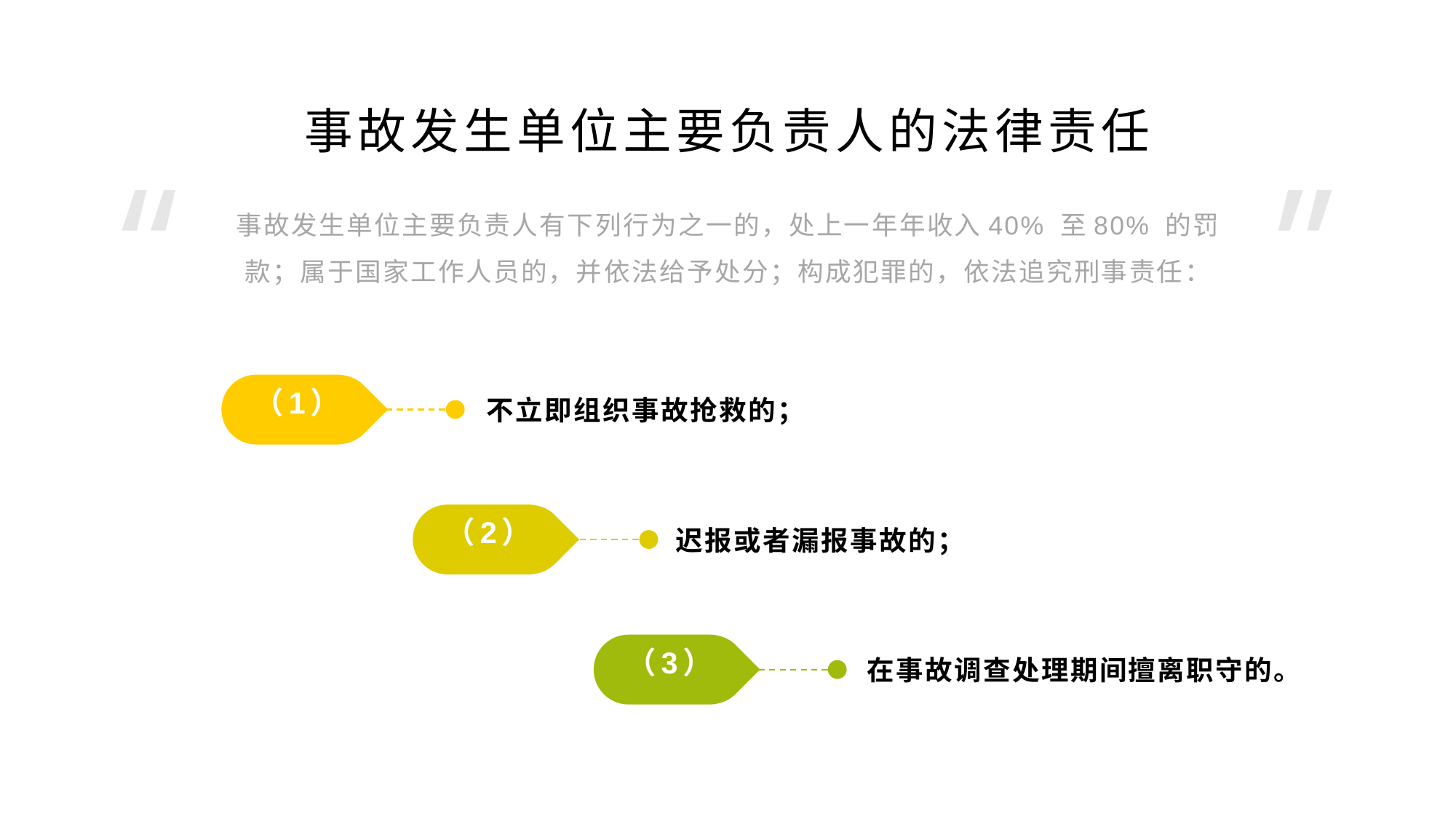

事故发生单位主要负责人的法律责任
事故发生单位主要负责人有下列行为之一的，处上一年年收入40% 至80% 的罚
款；属于国家工作人员的，并依法给予处分；构成犯罪的，依法追究刑事责任：

（1）
不立即组织事故抢救的；

（2）
迟报或者漏报事故的；

（3）
在事故调查处理期间擅离职守的。